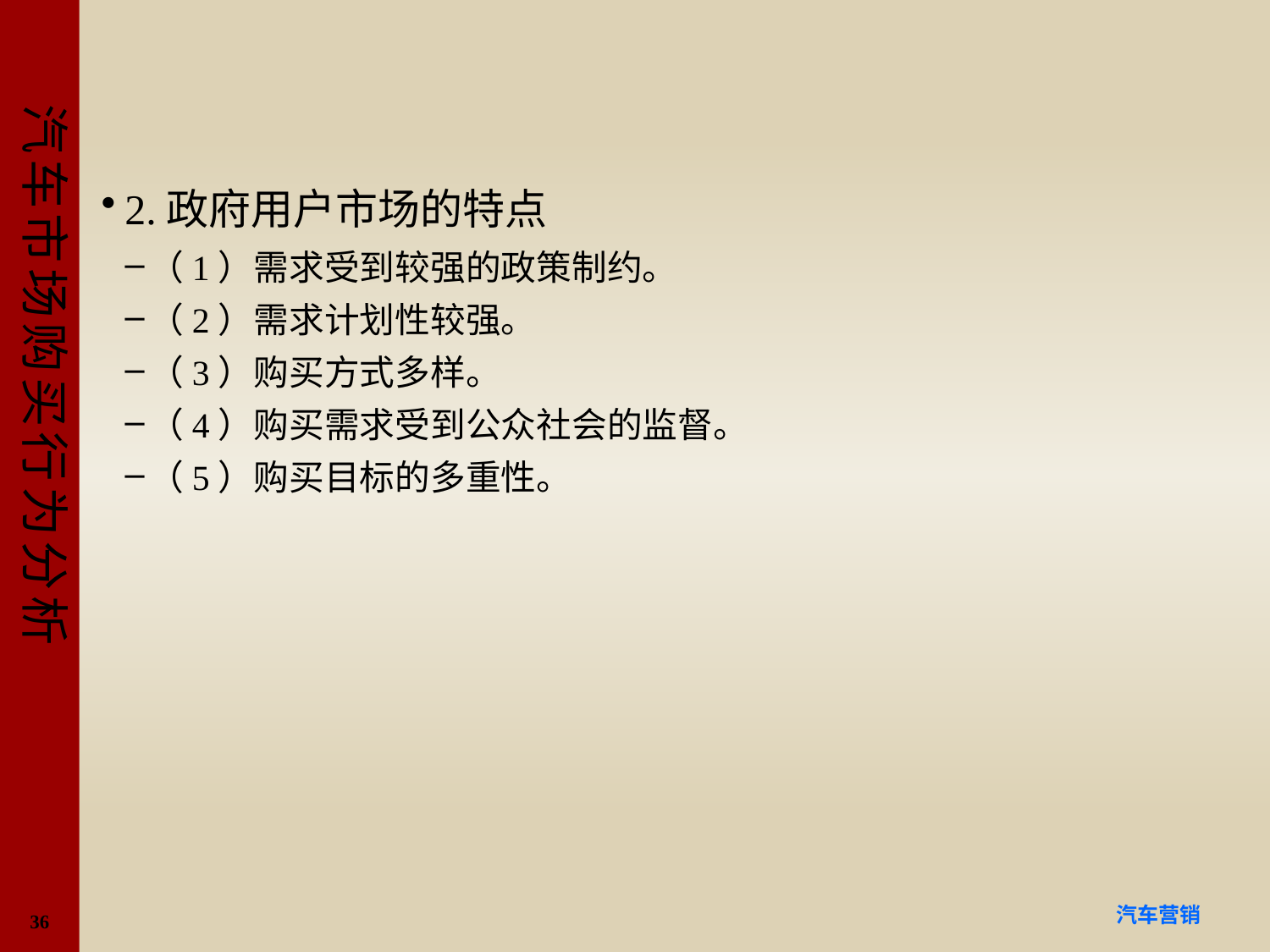

#
2.政府用户市场的特点
（1）需求受到较强的政策制约。
（2）需求计划性较强。
（3）购买方式多样。
（4）购买需求受到公众社会的监督。
（5）购买目标的多重性。

36